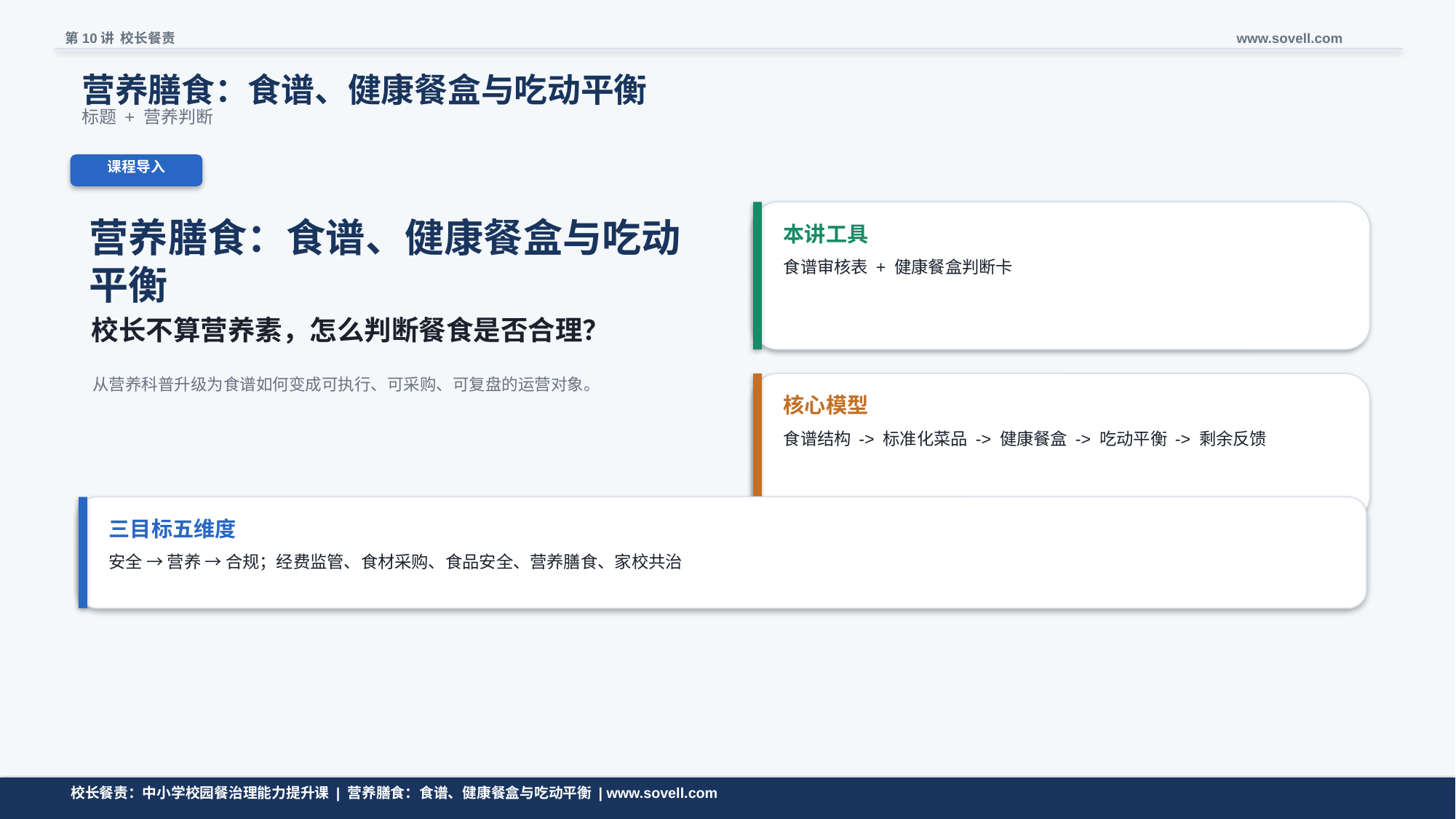

第10讲  校长餐责
www.sovell.com

营养膳食：食谱、健康餐盒与吃动平衡
标题 + 营养判断

课程导入

营养膳食：食谱、健康餐盒与吃动平衡
本讲工具
食谱审核表 + 健康餐盒判断卡
校长不算营养素，怎么判断餐食是否合理？
从营养科普升级为食谱如何变成可执行、可采购、可复盘的运营对象。

核心模型
食谱结构 -> 标准化菜品 -> 健康餐盒 -> 吃动平衡 -> 剩余反馈

三目标五维度
安全 → 营养 → 合规；经费监管、食材采购、食品安全、营养膳食、家校共治

校长餐责：中小学校园餐治理能力提升课 | 营养膳食：食谱、健康餐盒与吃动平衡 | www.sovell.com
校长餐责：中小学校园餐治理能力提升课 | 营养膳食：食谱、健康餐盒与吃动平衡 | www.sovell.com